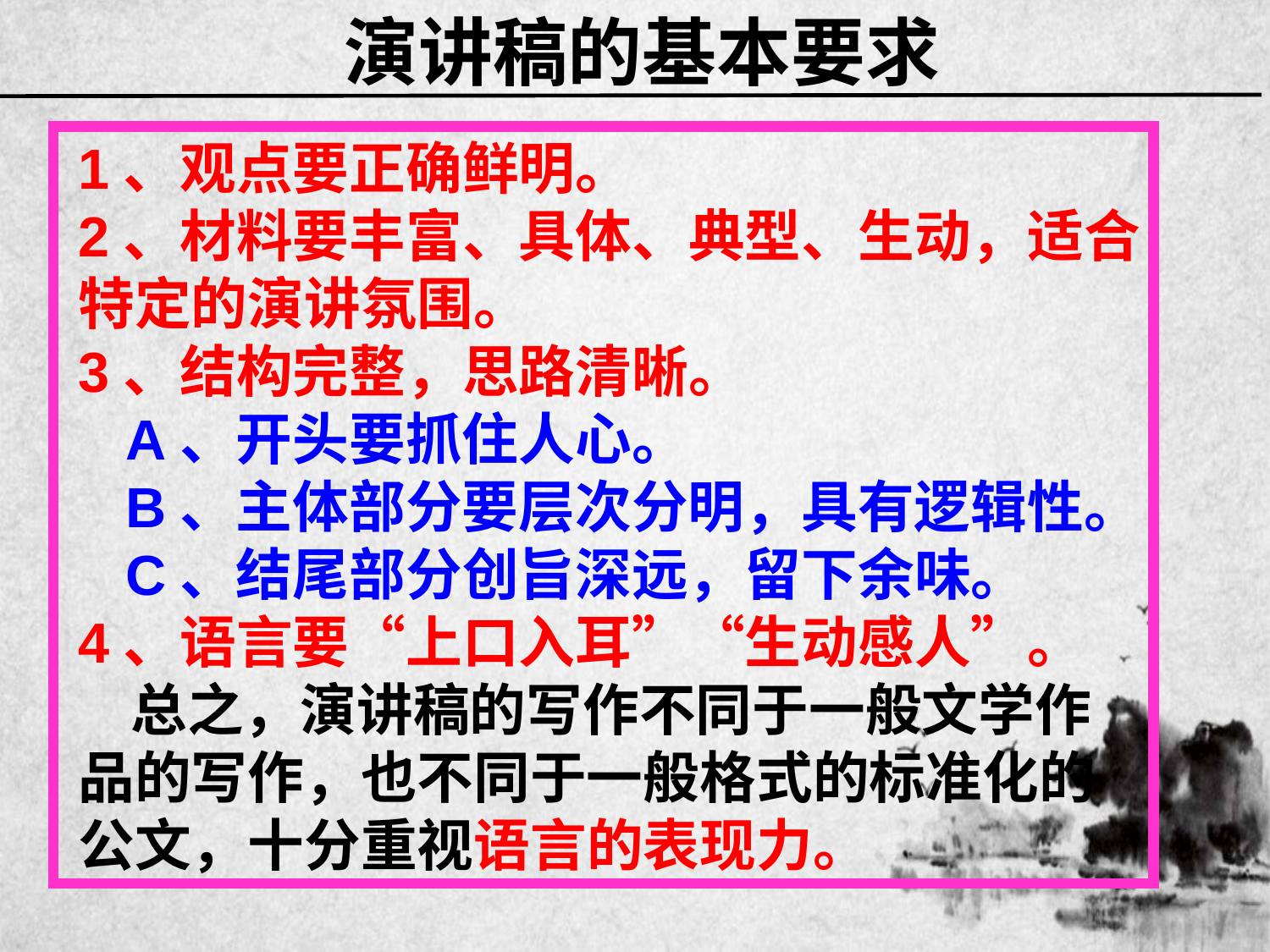

# 演讲稿的基本要求
1、观点要正确鲜明。
2、材料要丰富、具体、典型、生动，适合特定的演讲氛围。
3、结构完整，思路清晰。
   A、开头要抓住人心。
   B、主体部分要层次分明，具有逻辑性。
   C、结尾部分创旨深远，留下余味。
4、语言要“上口入耳”“生动感人”。
   总之，演讲稿的写作不同于一般文学作品的写作，也不同于一般格式的标准化的公文，十分重视语言的表现力。